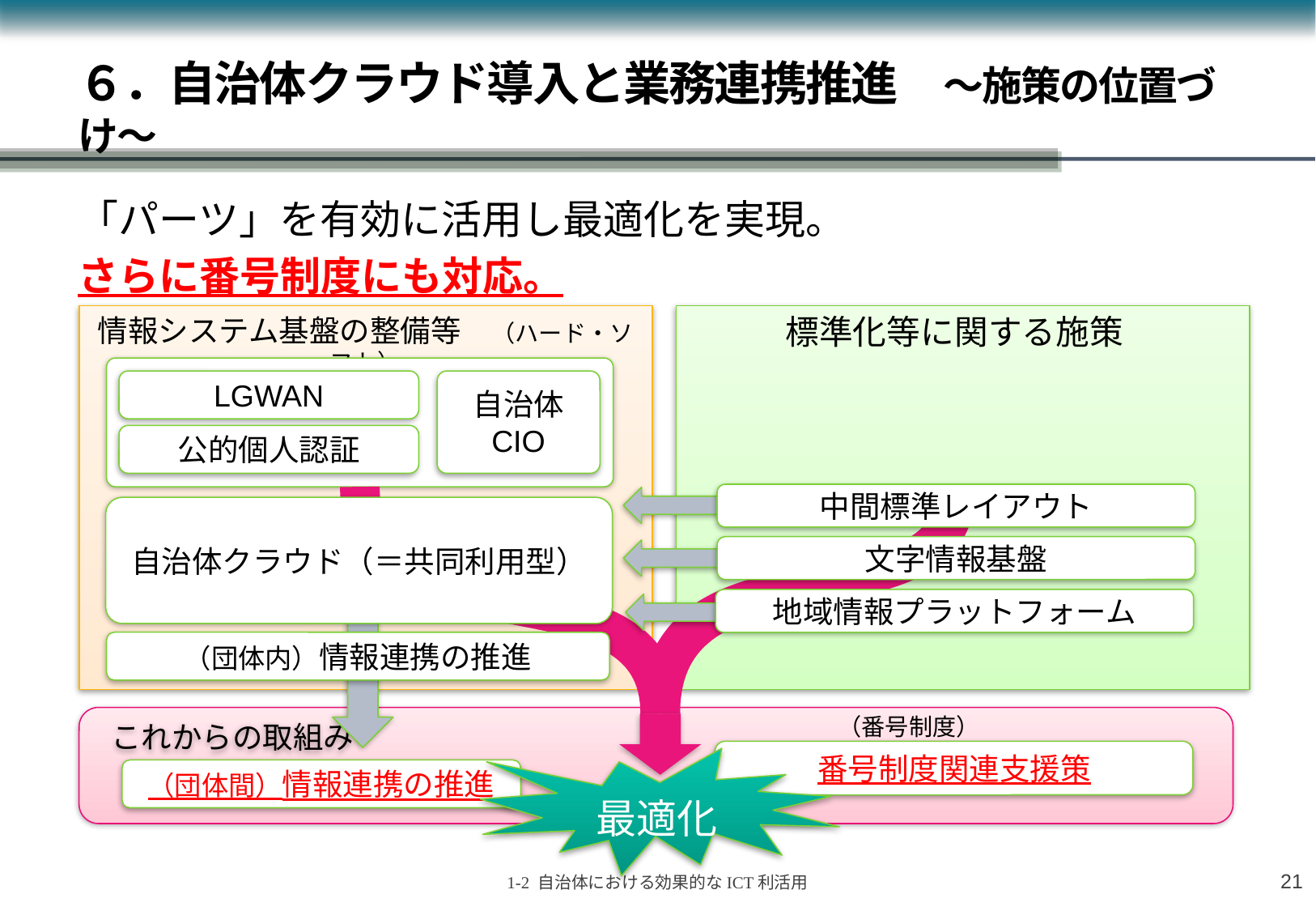

# ６．自治体クラウド導入と業務連携推進　～施策の位置づけ～
「パーツ」を有効に活用し最適化を実現。
さらに番号制度にも対応。

標準化等に関する施策
情報システム基盤の整備等　（ハード・ソフト）

LGWAN
自治体
CIO
公的個人認証

中間標準レイアウト

自治体クラウド（＝共同利用型）

文字情報基盤

地域情報プラットフォーム

（団体内）情報連携の推進
これからの取組み
（番号制度）

番号制度関連支援策

（団体間）情報連携の推進
最適化
21
1-2 自治体における効果的なICT利活用